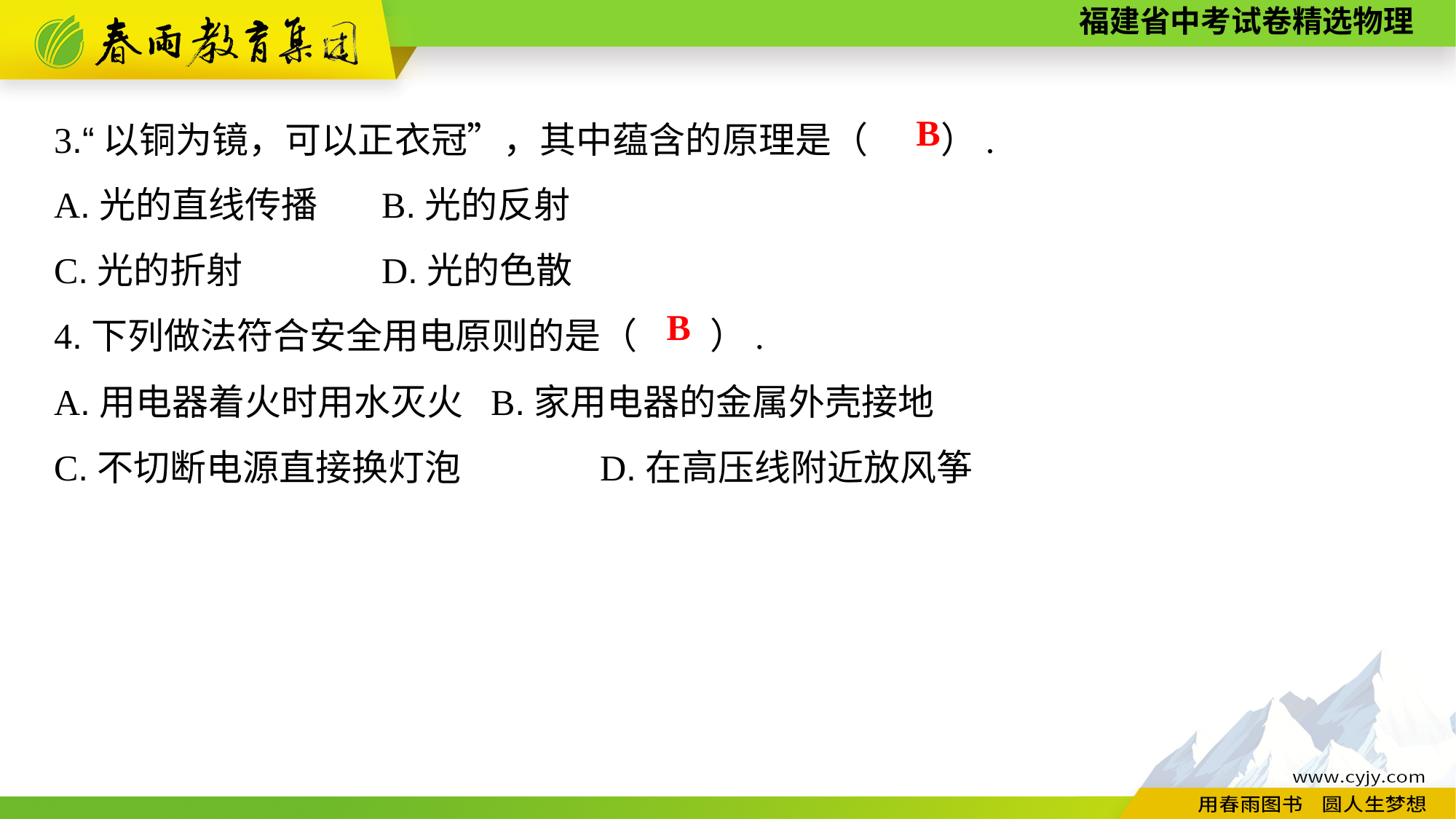

3.“以铜为镜，可以正衣冠”，其中蕴含的原理是（　　）.
A.光的直线传播	B.光的反射
C.光的折射　　	D.光的色散
4.下列做法符合安全用电原则的是（　　）.
A.用电器着火时用水灭火	B.家用电器的金属外壳接地
C.不切断电源直接换灯泡　　	D.在高压线附近放风筝
B
B